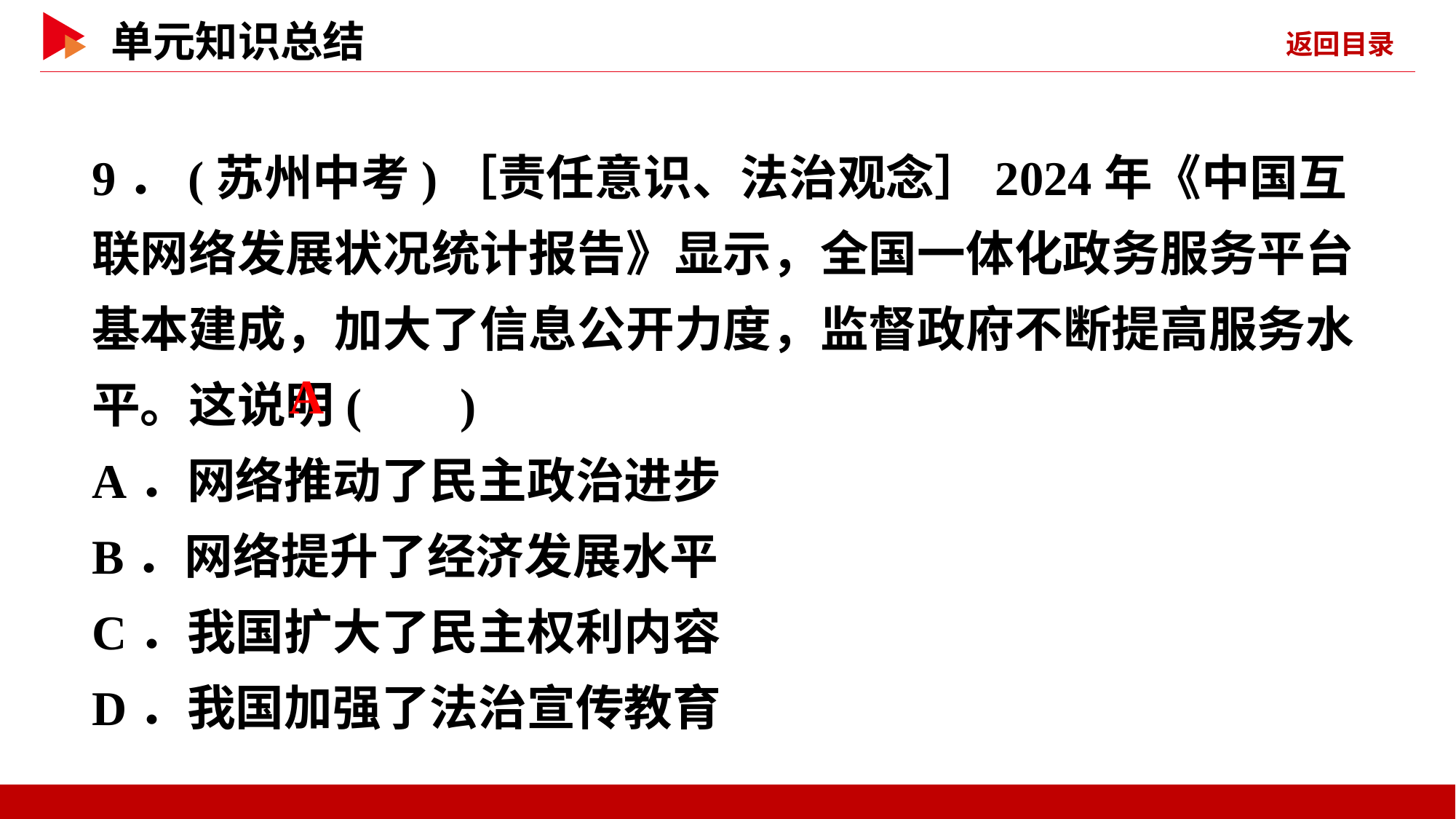

9．(苏州中考)［责任意识、法治观念］2024年《中国互联网络发展状况统计报告》显示，全国一体化政务服务平台基本建成，加大了信息公开力度，监督政府不断提高服务水平。这说明(        )
A．网络推动了民主政治进步
B．网络提升了经济发展水平
C．我国扩大了民主权利内容
D．我国加强了法治宣传教育
   A